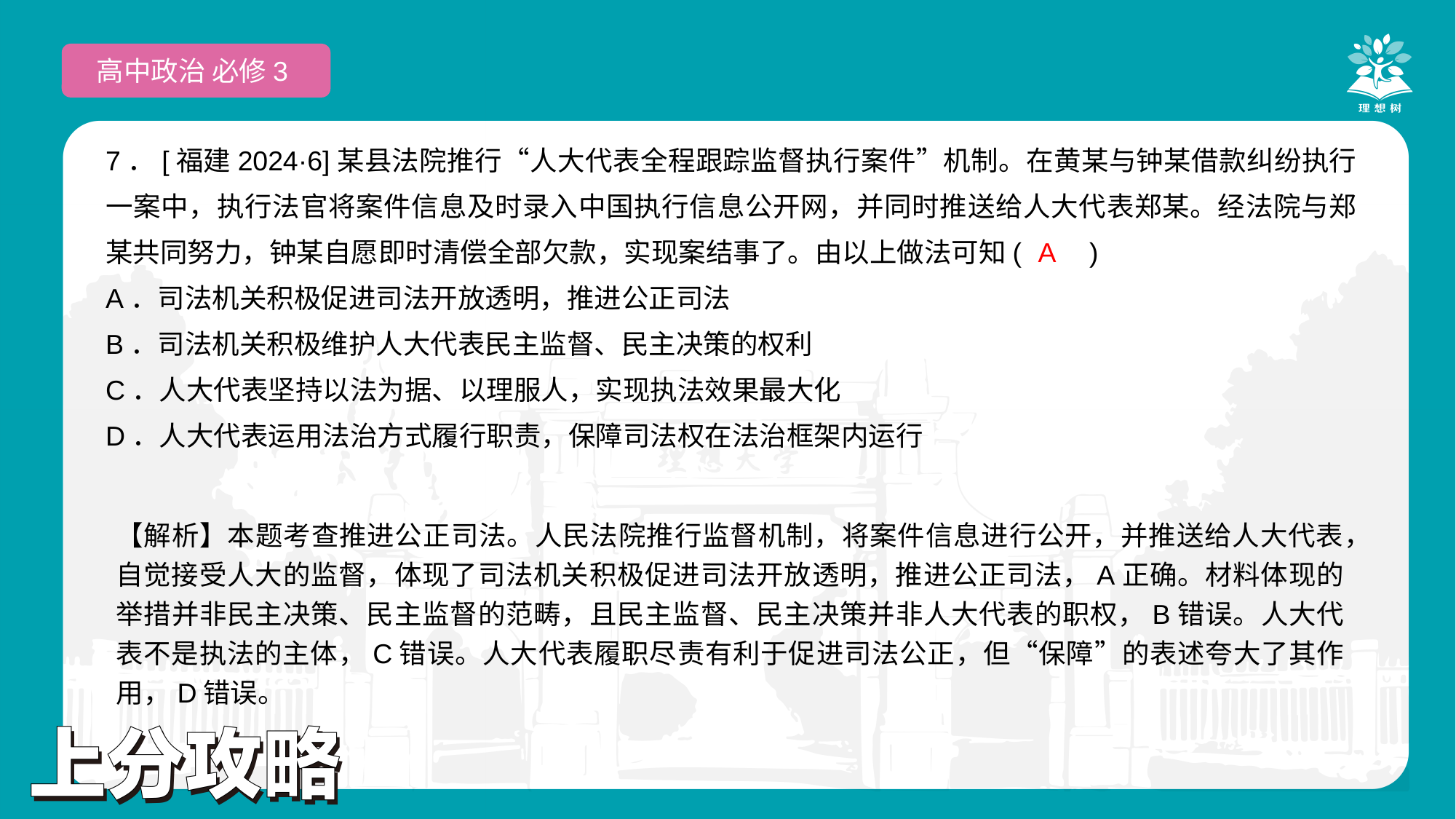

高中政治 必修3
7．[福建2024·6]某县法院推行“人大代表全程跟踪监督执行案件”机制。在黄某与钟某借款纠纷执行一案中，执行法官将案件信息及时录入中国执行信息公开网，并同时推送给人大代表郑某。经法院与郑某共同努力，钟某自愿即时清偿全部欠款，实现案结事了。由以上做法可知(　　)
A．司法机关积极促进司法开放透明，推进公正司法
B．司法机关积极维护人大代表民主监督、民主决策的权利
C．人大代表坚持以法为据、以理服人，实现执法效果最大化
D．人大代表运用法治方式履行职责，保障司法权在法治框架内运行
A
【解析】本题考查推进公正司法。人民法院推行监督机制，将案件信息进行公开，并推送给人大代表，自觉接受人大的监督，体现了司法机关积极促进司法开放透明，推进公正司法，A正确。材料体现的举措并非民主决策、民主监督的范畴，且民主监督、民主决策并非人大代表的职权，B错误。人大代表不是执法的主体，C错误。人大代表履职尽责有利于促进司法公正，但“保障”的表述夸大了其作用，D错误。